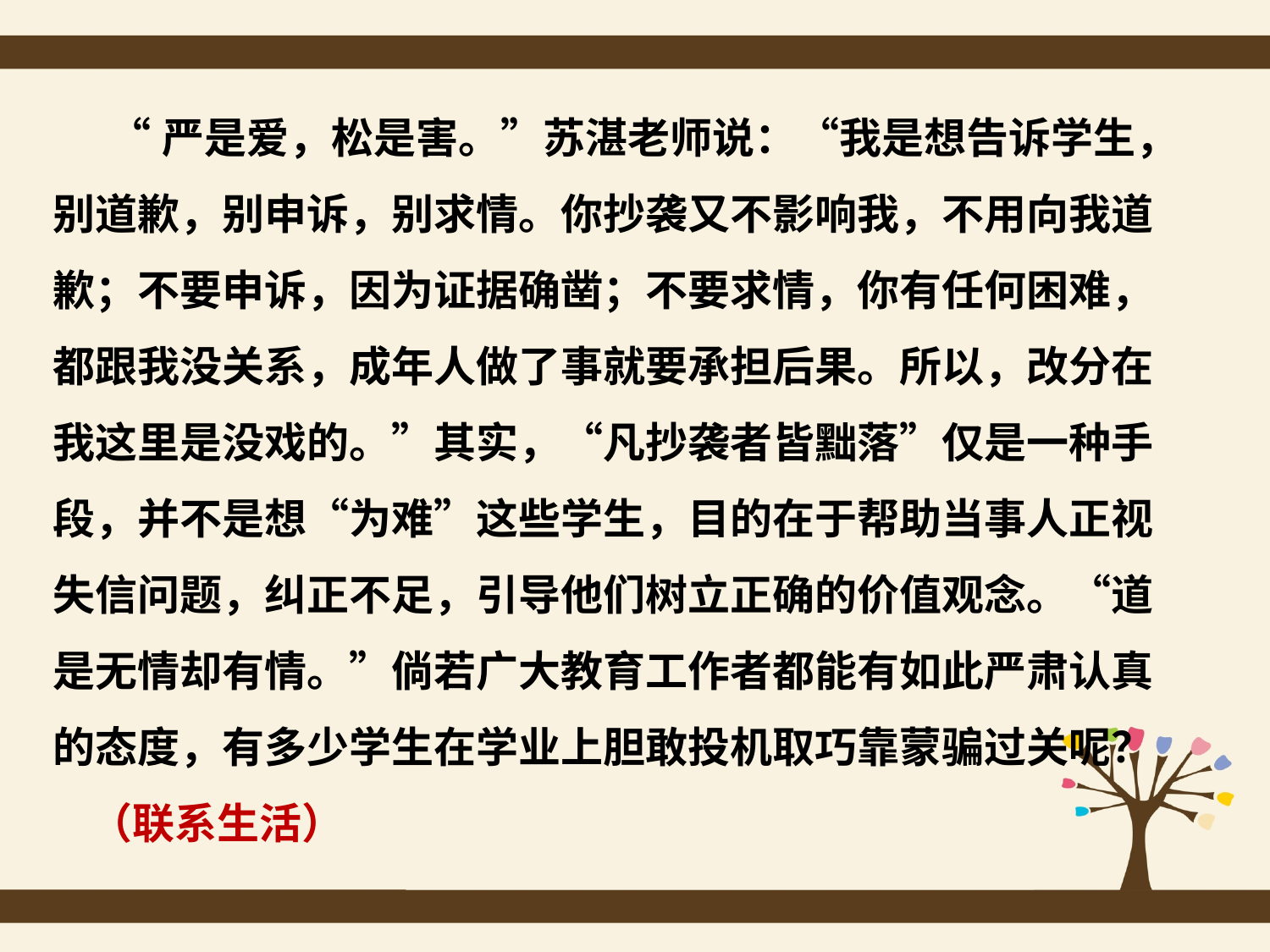

“严是爱，松是害。”苏湛老师说：“我是想告诉学生，别道歉，别申诉，别求情。你抄袭又不影响我，不用向我道歉；不要申诉，因为证据确凿；不要求情，你有任何困难，都跟我没关系，成年人做了事就要承担后果。所以，改分在我这里是没戏的。”其实，“凡抄袭者皆黜落”仅是一种手段，并不是想“为难”这些学生，目的在于帮助当事人正视失信问题，纠正不足，引导他们树立正确的价值观念。“道是无情却有情。”倘若广大教育工作者都能有如此严肃认真的态度，有多少学生在学业上胆敢投机取巧靠蒙骗过关呢？
（联系生活）